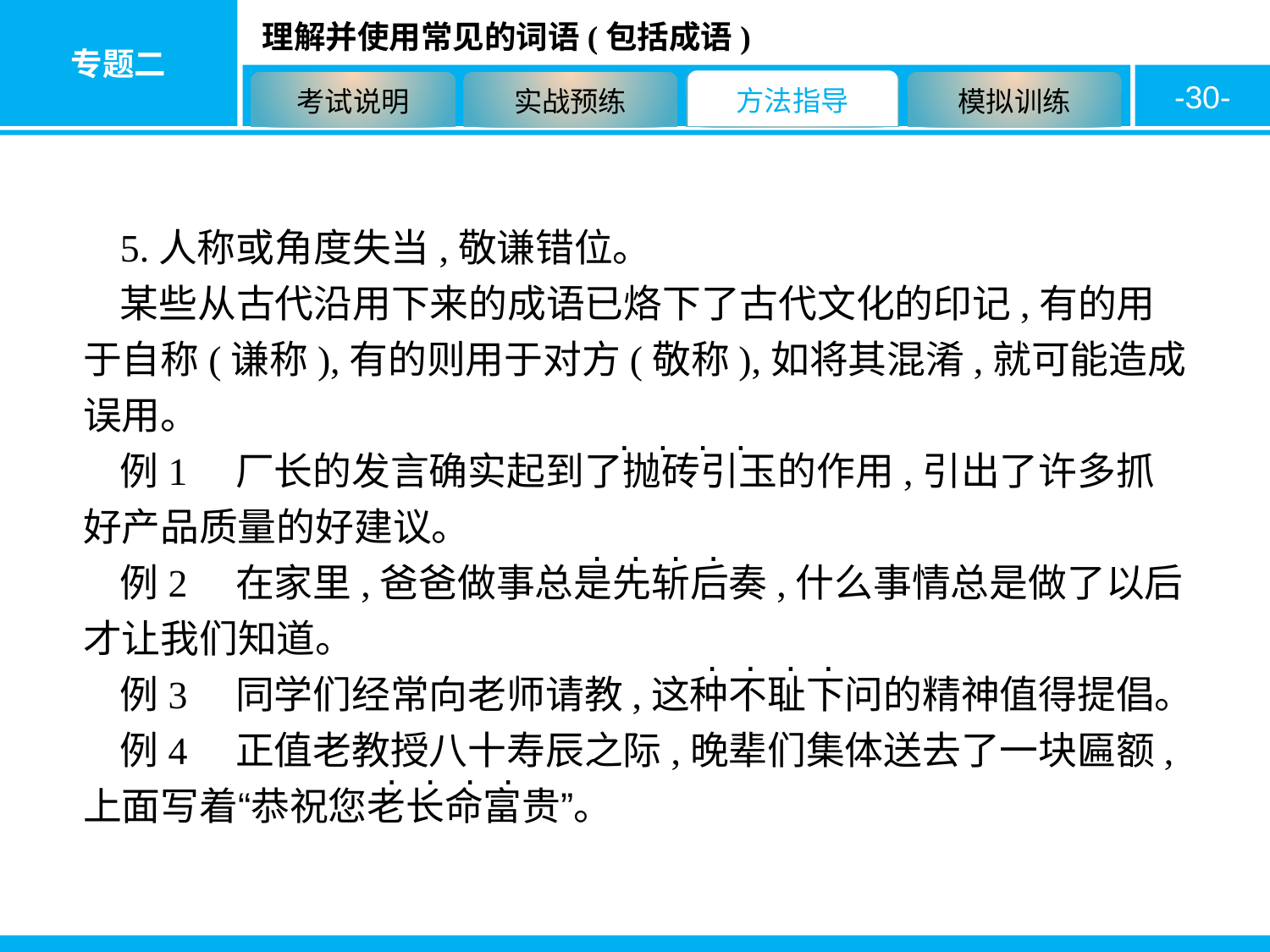

-30-
5.人称或角度失当,敬谦错位。
某些从古代沿用下来的成语已烙下了古代文化的印记,有的用于自称(谦称),有的则用于对方(敬称),如将其混淆,就可能造成误用。
例1　厂长的发言确实起到了抛砖引玉的作用,引出了许多抓好产品质量的好建议。
例2　在家里,爸爸做事总是先斩后奏,什么事情总是做了以后才让我们知道。
例3　同学们经常向老师请教,这种不耻下问的精神值得提倡。
例4　正值老教授八十寿辰之际,晚辈们集体送去了一块匾额,上面写着“恭祝您老长命富贵”。
·
·
·
·
·
·
·
·
·
·
·
·
·
·
·
·